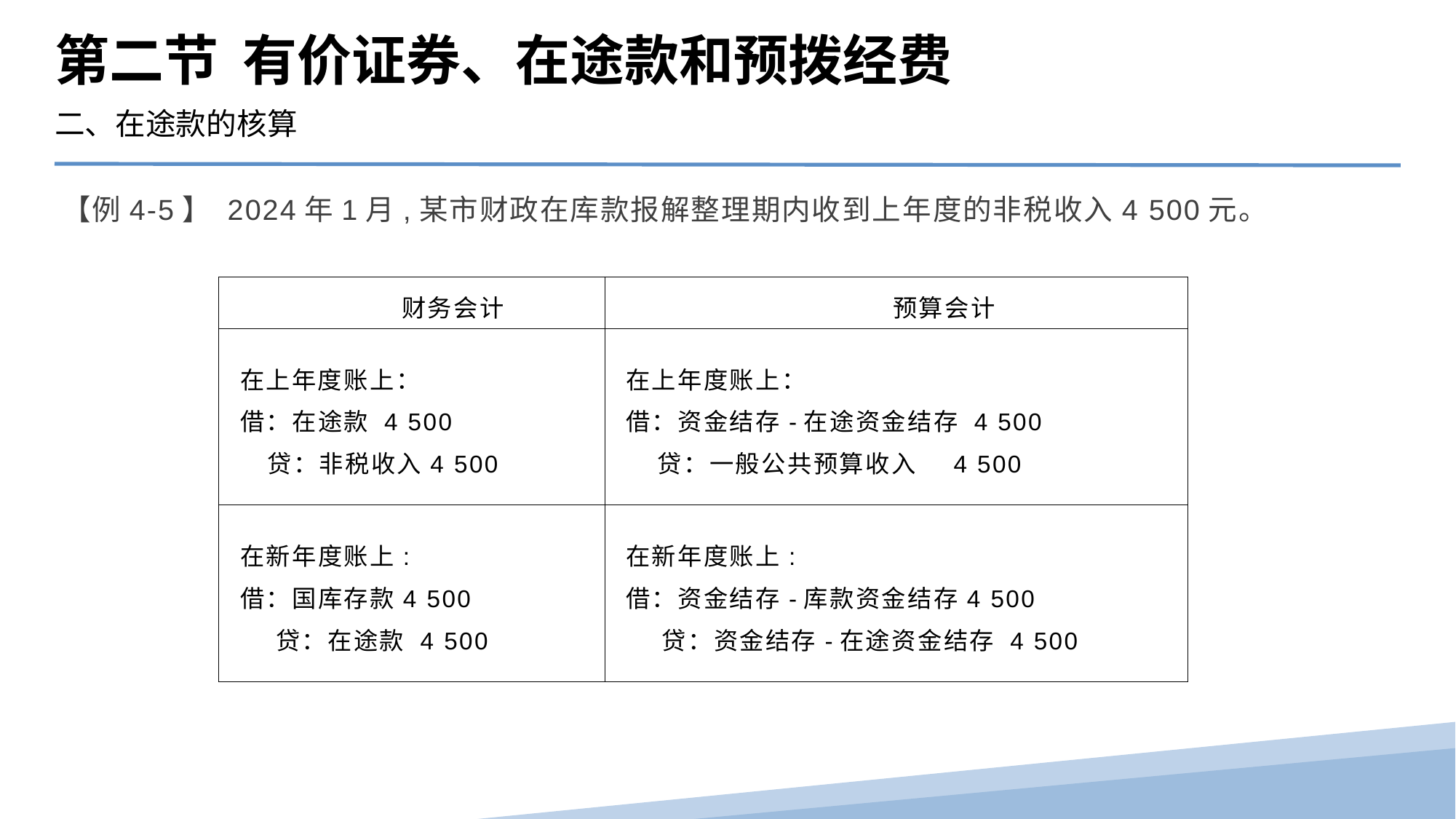

第二节  有价证券、在途款和预拨经费
二、在途款的核算

【例4-5】 2024年1月,某市财政在库款报解整理期内收到上年度的非税收入4 500元。

| 财务会计 | 预算会计 |
| --- | --- |
| 在上年度账上： 借：在途款 4 500 贷：非税收入4 500 | 在上年度账上： 借：资金结存-在途资金结存 4 500 贷：一般公共预算收入 4 500 |
| 在新年度账上: 借：国库存款4 500 贷：在途款 4 500 | 在新年度账上: 借：资金结存-库款资金结存4 500 贷：资金结存-在途资金结存 4 500 |